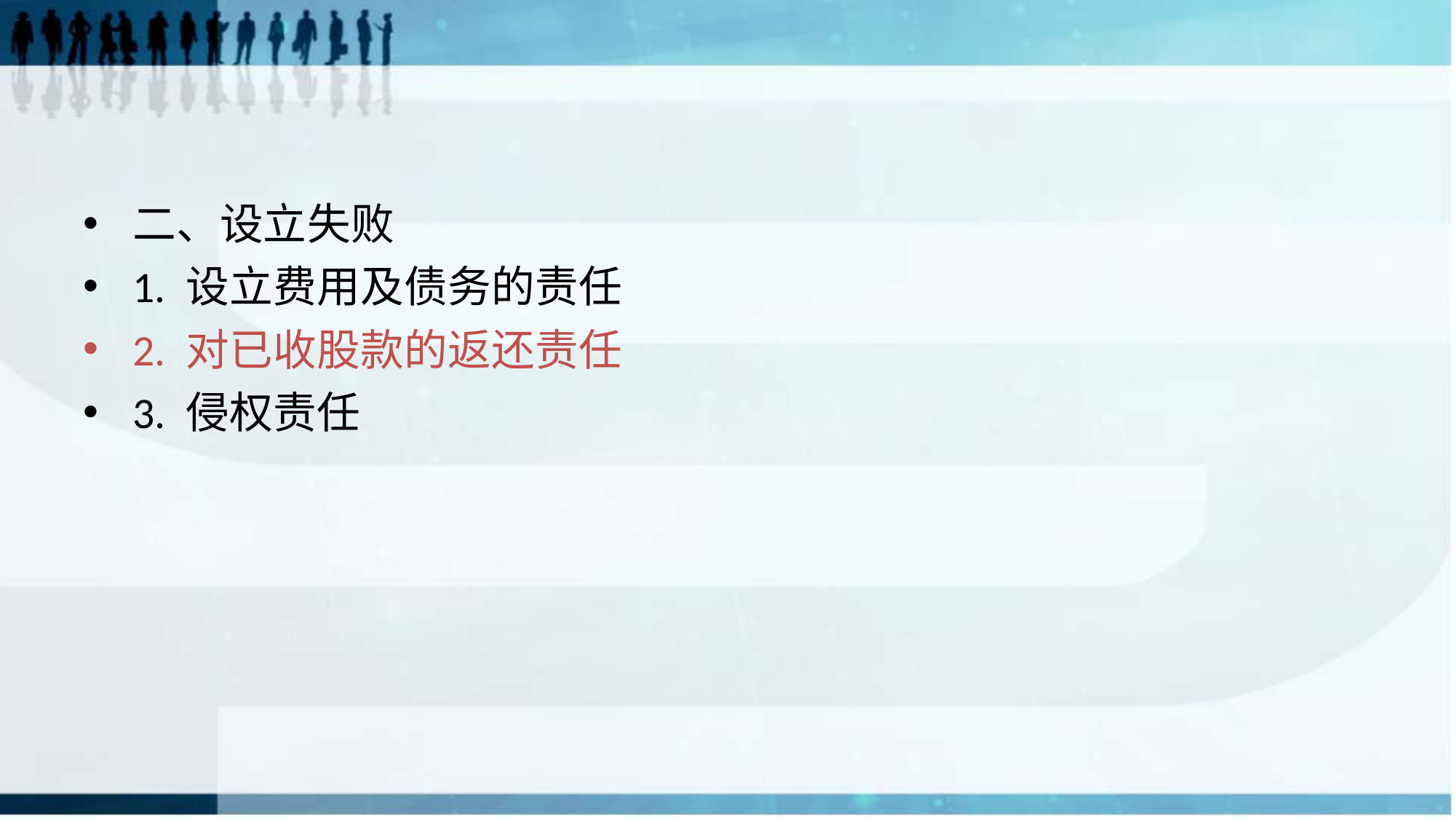

#
二、设立失败
1. 设立费用及债务的责任
2. 对已收股款的返还责任
3. 侵权责任